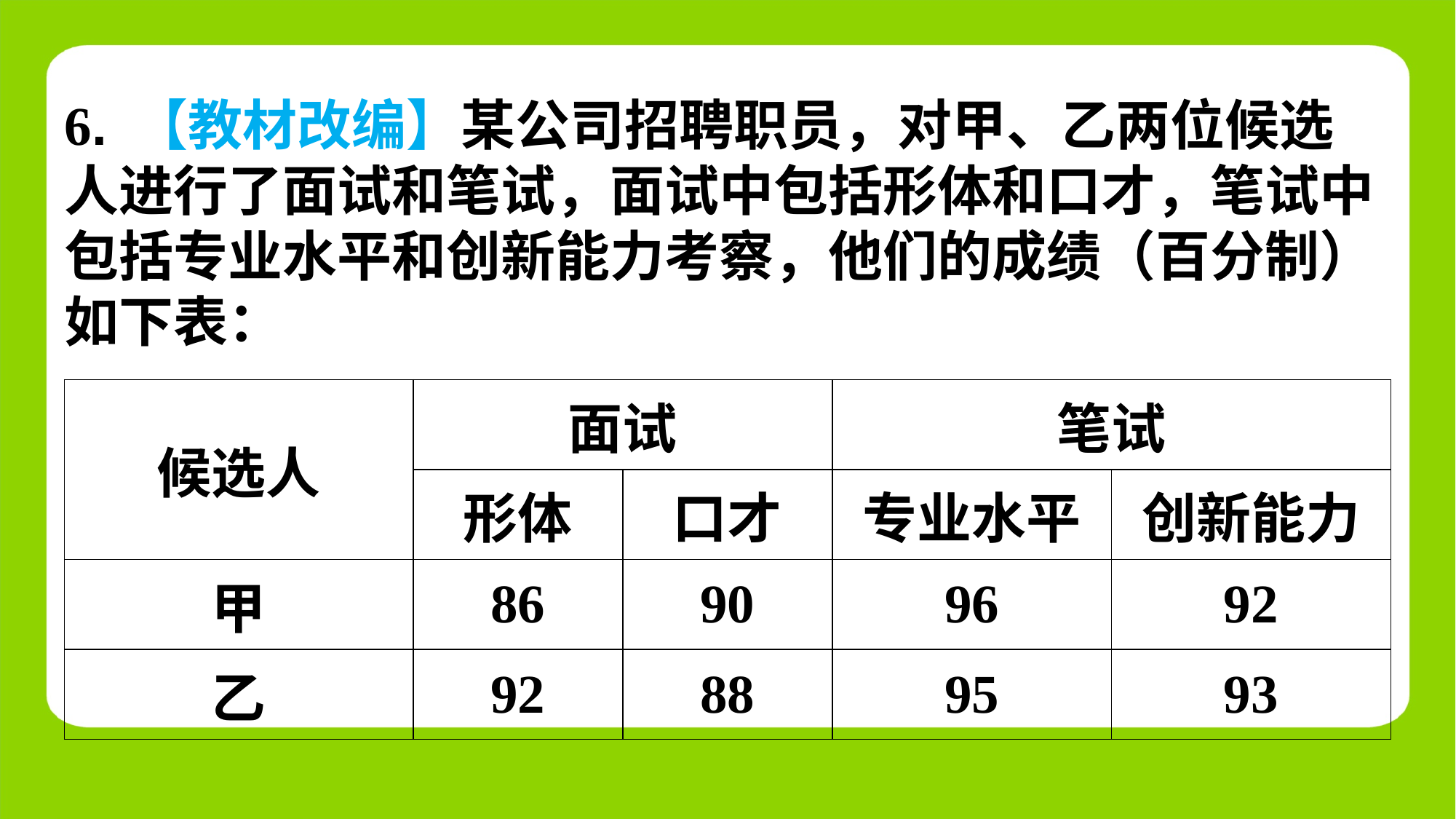

6. 【教材改编】某公司招聘职员，对甲、乙两位候选
人进行了面试和笔试，面试中包括形体和口才，笔试中
包括专业水平和创新能力考察，他们的成绩（百分制）
如下表：
| 候选人 | 面试 |  | 笔试 |  |
| --- | --- | --- | --- | --- |
|  | 形体 | 口才 | 专业水平 | 创新能力 |
| 甲 | 86 | 90 | 96 | 92 |
| 乙 | 92 | 88 | 95 | 93 |